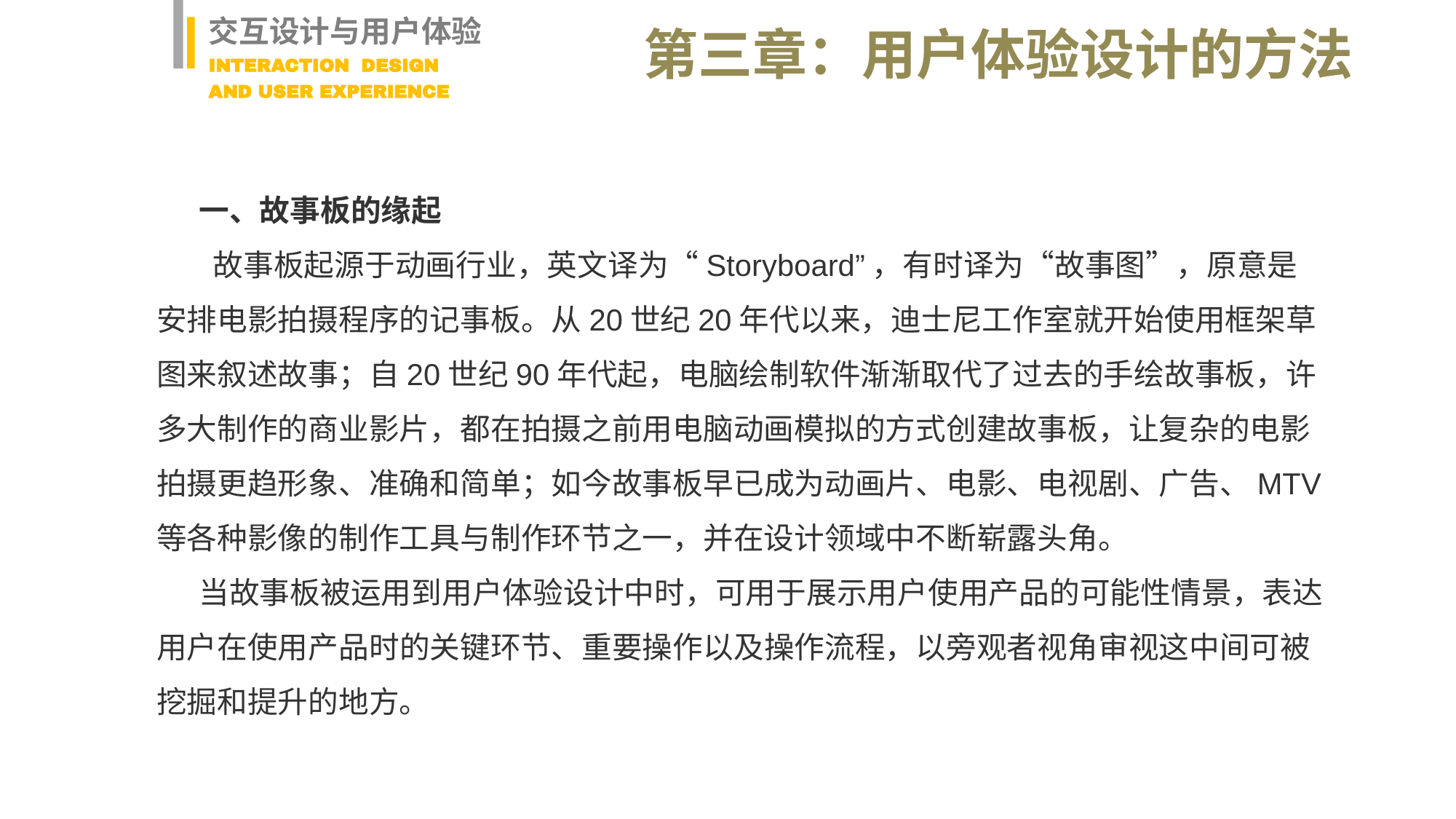

交互设计与用户体验
INTERACTION  DESIGN
AND USER EXPERIENCE
第三章：用户体验设计的方法

一、故事板的缘起
 故事板起源于动画行业，英文译为“Storyboard”，有时译为“故事图”，原意是安排电影拍摄程序的记事板。从20世纪20年代以来，迪士尼工作室就开始使用框架草图来叙述故事；自20世纪90年代起，电脑绘制软件渐渐取代了过去的手绘故事板，许多大制作的商业影片，都在拍摄之前用电脑动画模拟的方式创建故事板，让复杂的电影拍摄更趋形象、准确和简单；如今故事板早已成为动画片、电影、电视剧、广告、MTV等各种影像的制作工具与制作环节之一，并在设计领域中不断崭露头角。
当故事板被运用到用户体验设计中时，可用于展示用户使用产品的可能性情景，表达用户在使用产品时的关键环节、重要操作以及操作流程，以旁观者视角审视这中间可被挖掘和提升的地方。